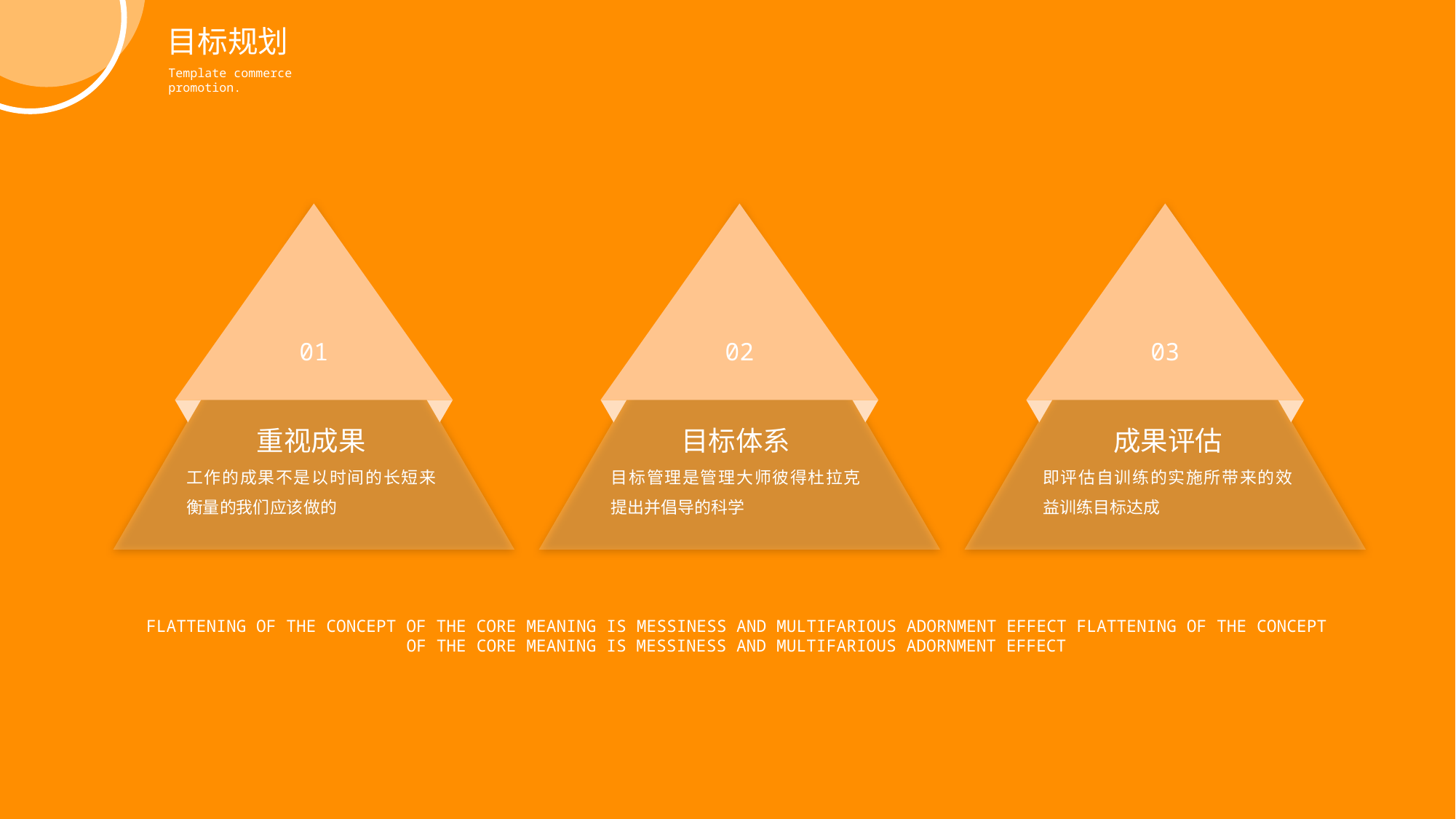

目标规划
Template commerce promotion.

01

02

03

目标体系
重视成果
成果评估
工作的成果不是以时间的长短来衡量的我们应该做的
目标管理是管理大师彼得杜拉克提出并倡导的科学
即评估自训练的实施所带来的效益训练目标达成
FLATTENING OF THE CONCEPT OF THE CORE MEANING IS MESSINESS AND MULTIFARIOUS ADORNMENT EFFECT FLATTENING OF THE CONCEPT OF THE CORE MEANING IS MESSINESS AND MULTIFARIOUS ADORNMENT EFFECT